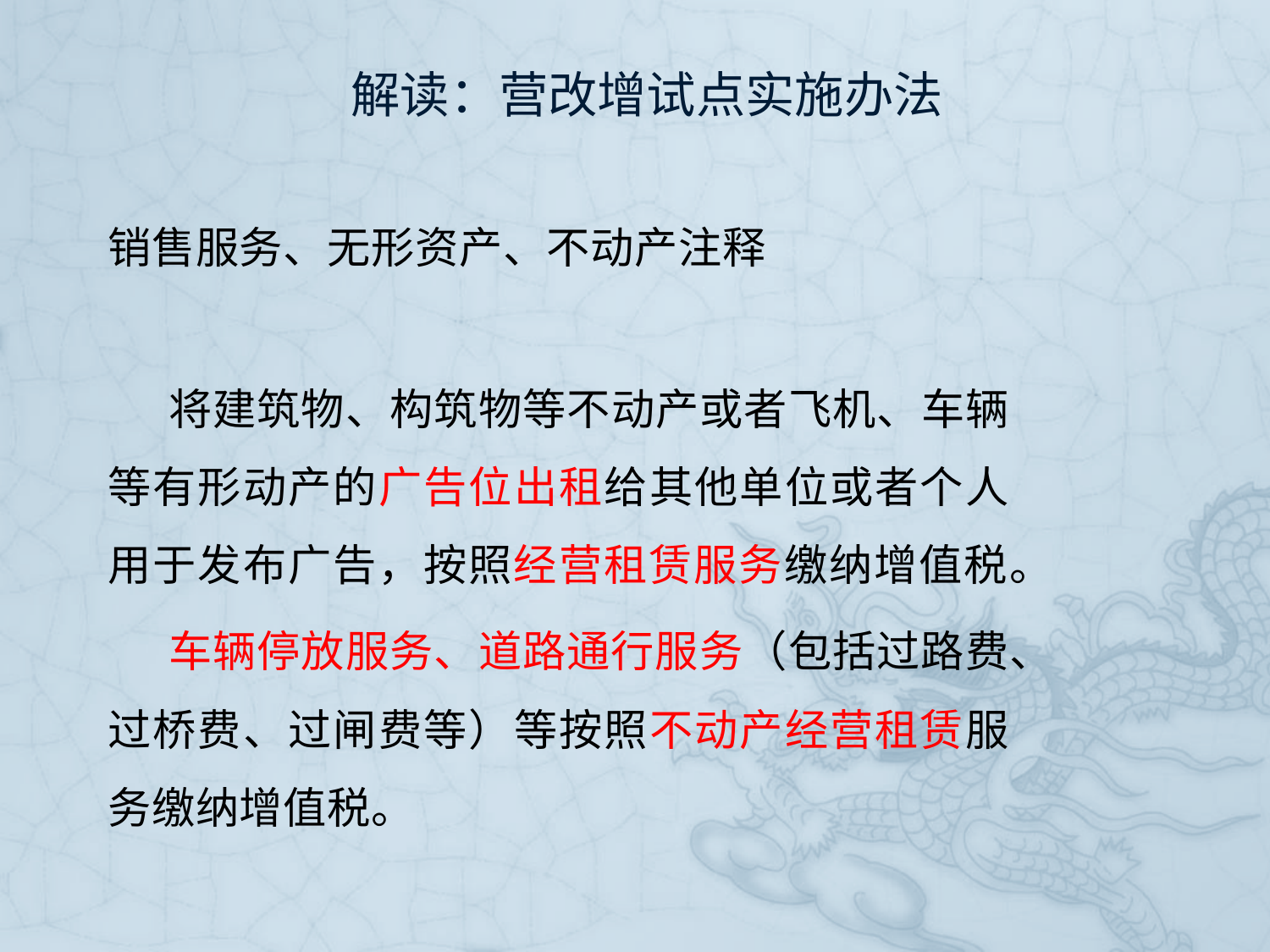

# 解读：营改增试点实施办法
销售服务、无形资产、不动产注释

将建筑物、构筑物等不动产或者飞机、车辆等有形动产的广告位出租给其他单位或者个人用于发布广告，按照经营租赁服务缴纳增值税。
车辆停放服务、道路通行服务（包括过路费、过桥费、过闸费等）等按照不动产经营租赁服务缴纳增值税。